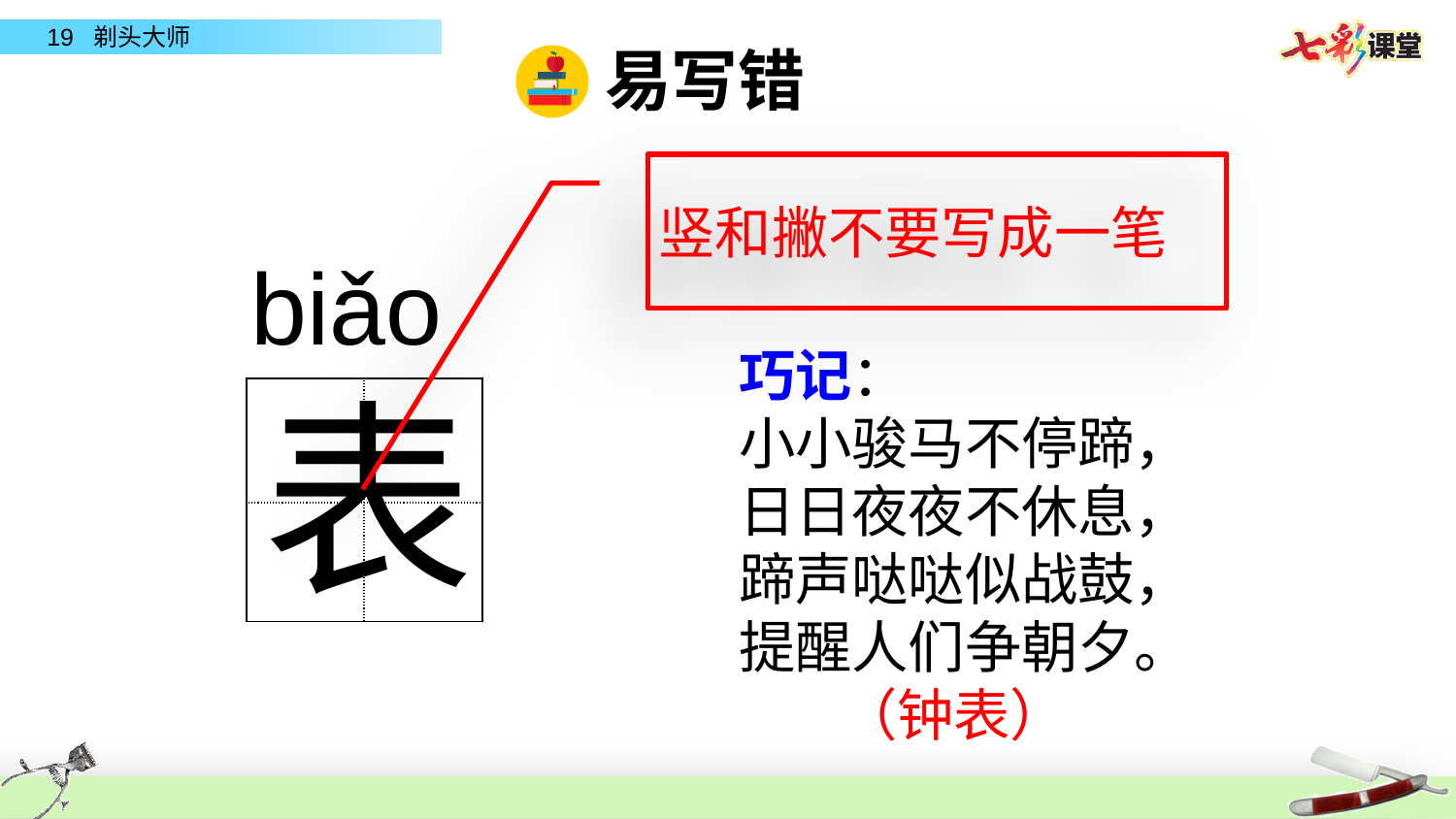

易写错

竖和撇不要写成一笔
 biǎo
巧记：
小小骏马不停蹄，
日日夜夜不休息，
蹄声哒哒似战鼓，
提醒人们争朝夕。
       （钟表）
表
|  |  |
| --- | --- |
|  |  |